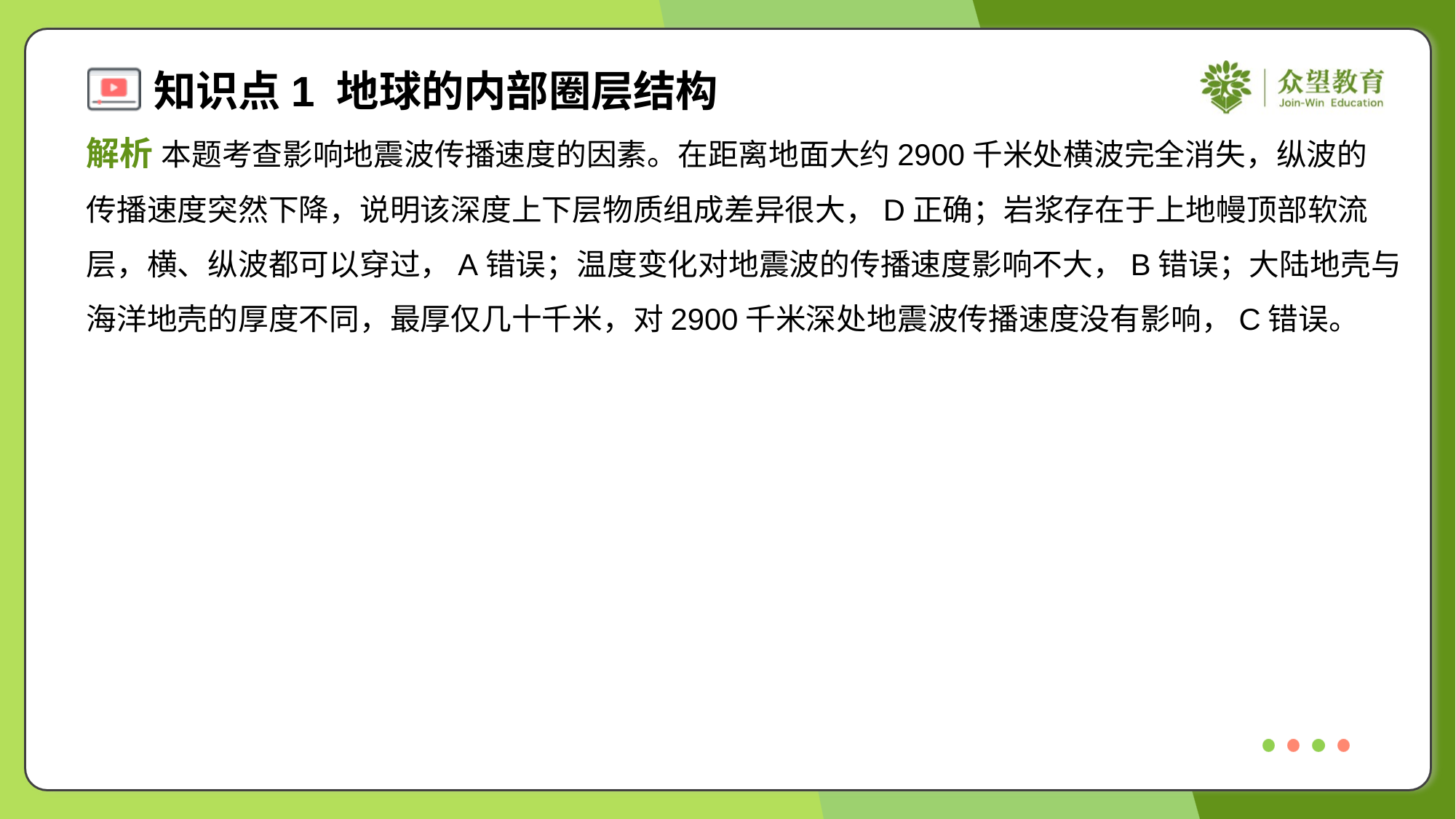

解析 本题考查影响地震波传播速度的因素。在距离地面大约2900千米处横波完全消失，纵波的
传播速度突然下降，说明该深度上下层物质组成差异很大，D正确；岩浆存在于上地幔顶部软流
层，横、纵波都可以穿过，A错误；温度变化对地震波的传播速度影响不大，B错误；大陆地壳与
海洋地壳的厚度不同，最厚仅几十千米，对2900千米深处地震波传播速度没有影响，C错误。